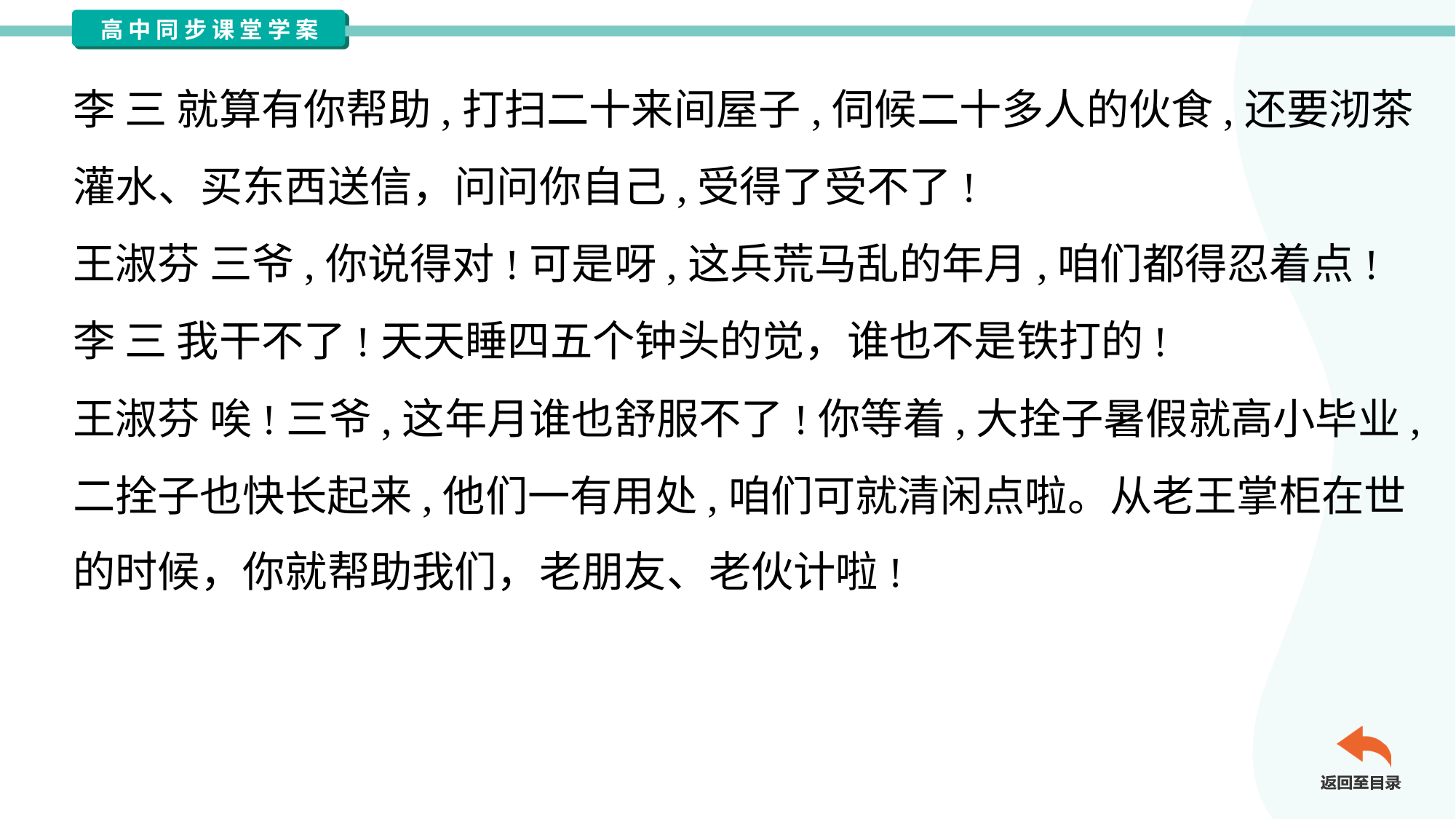

李 三 就算有你帮助,打扫二十来间屋子,伺候二十多人的伙食,还要沏茶
灌水、买东西送信，问问你自己,受得了受不了!
王淑芬 三爷,你说得对!可是呀,这兵荒马乱的年月,咱们都得忍着点!
李 三 我干不了!天天睡四五个钟头的觉，谁也不是铁打的!
王淑芬 唉!三爷,这年月谁也舒服不了!你等着,大拴子暑假就高小毕业,
二拴子也快长起来,他们一有用处,咱们可就清闲点啦。从老王掌柜在世
的时候，你就帮助我们，老朋友、老伙计啦!#2.11